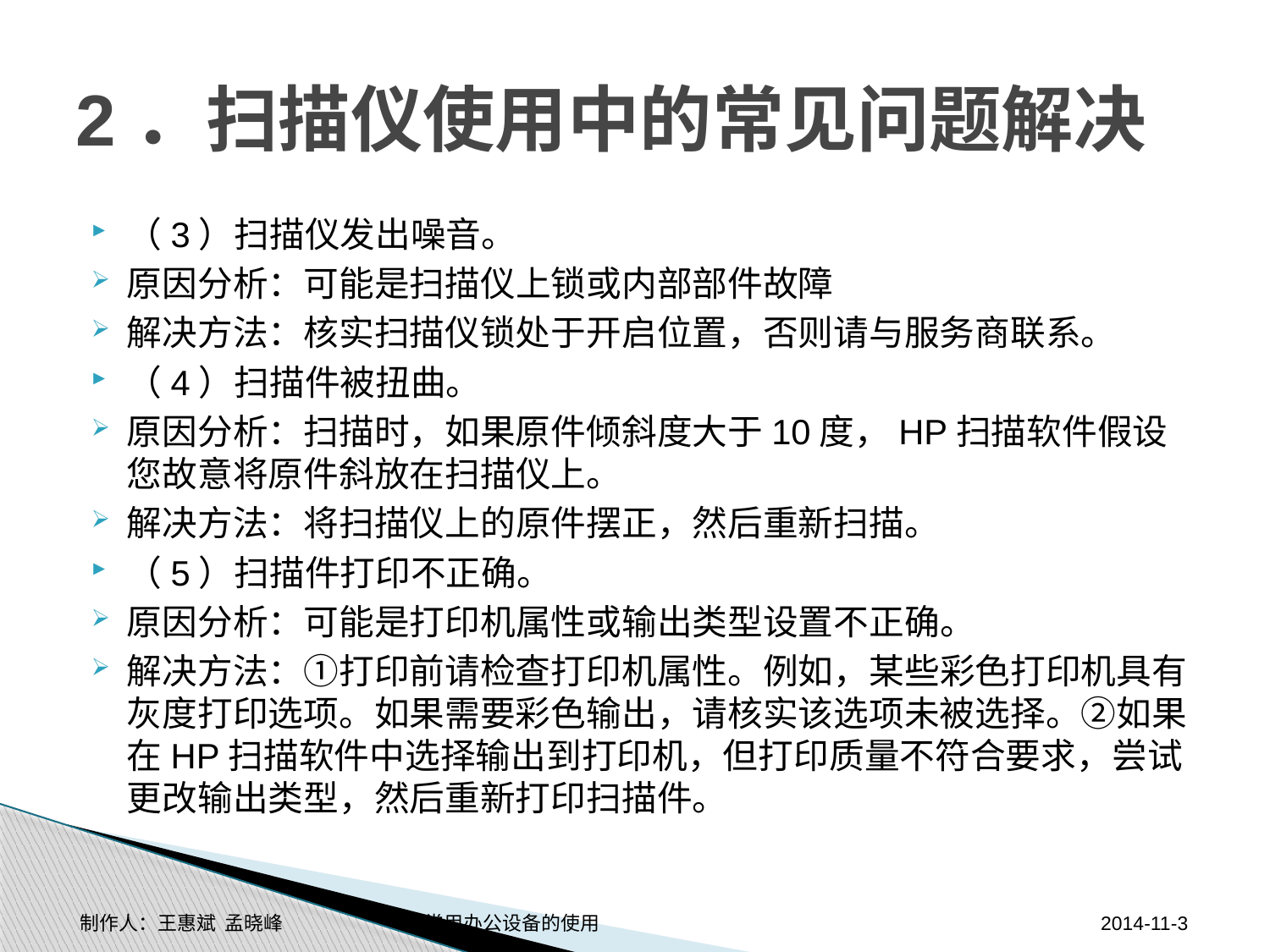

# 2．扫描仪使用中的常见问题解决
（3）扫描仪发出噪音。
原因分析：可能是扫描仪上锁或内部部件故障
解决方法：核实扫描仪锁处于开启位置，否则请与服务商联系。
（4）扫描件被扭曲。
原因分析：扫描时，如果原件倾斜度大于10度，HP扫描软件假设您故意将原件斜放在扫描仪上。
解决方法：将扫描仪上的原件摆正，然后重新扫描。
（5）扫描件打印不正确。
原因分析：可能是打印机属性或输出类型设置不正确。
解决方法：①打印前请检查打印机属性。例如，某些彩色打印机具有灰度打印选项。如果需要彩色输出，请核实该选项未被选择。②如果在HP扫描软件中选择输出到打印机，但打印质量不符合要求，尝试更改输出类型，然后重新打印扫描件。

制作人：王惠斌  孟晓峰                                常用办公设备的使用
2014-11-3